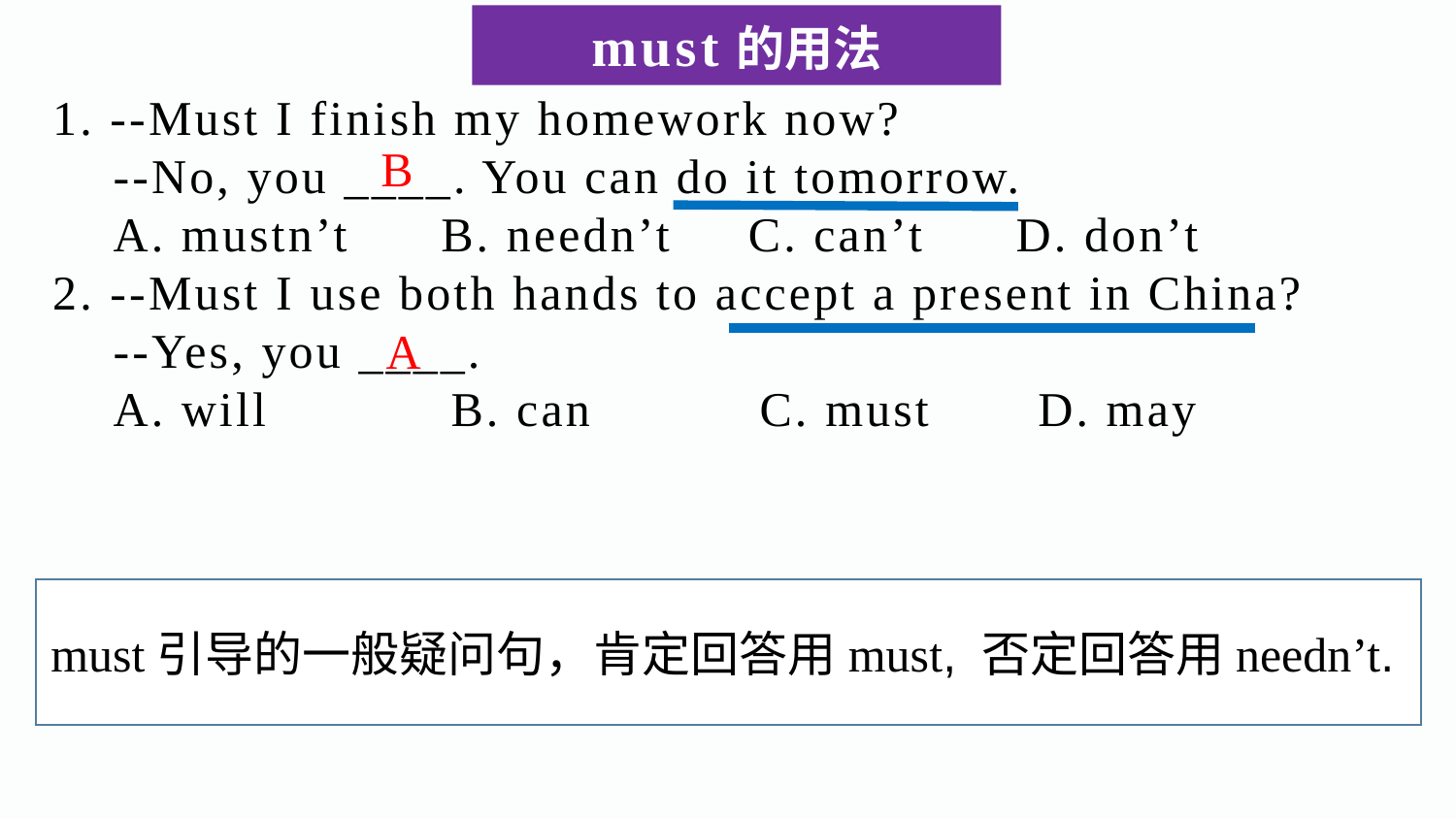

must的用法
1. --Must I finish my homework now?
    --No, you ____. You can do it tomorrow.
    A. mustn’t      B. needn’t     C. can’t      D. don’t
2. --Must I use both hands to accept a present in China?
    --Yes, you ____.
    A. will            B. can           C. must       D. may

B
A
must引导的一般疑问句，肯定回答用must, 否定回答用needn’t.